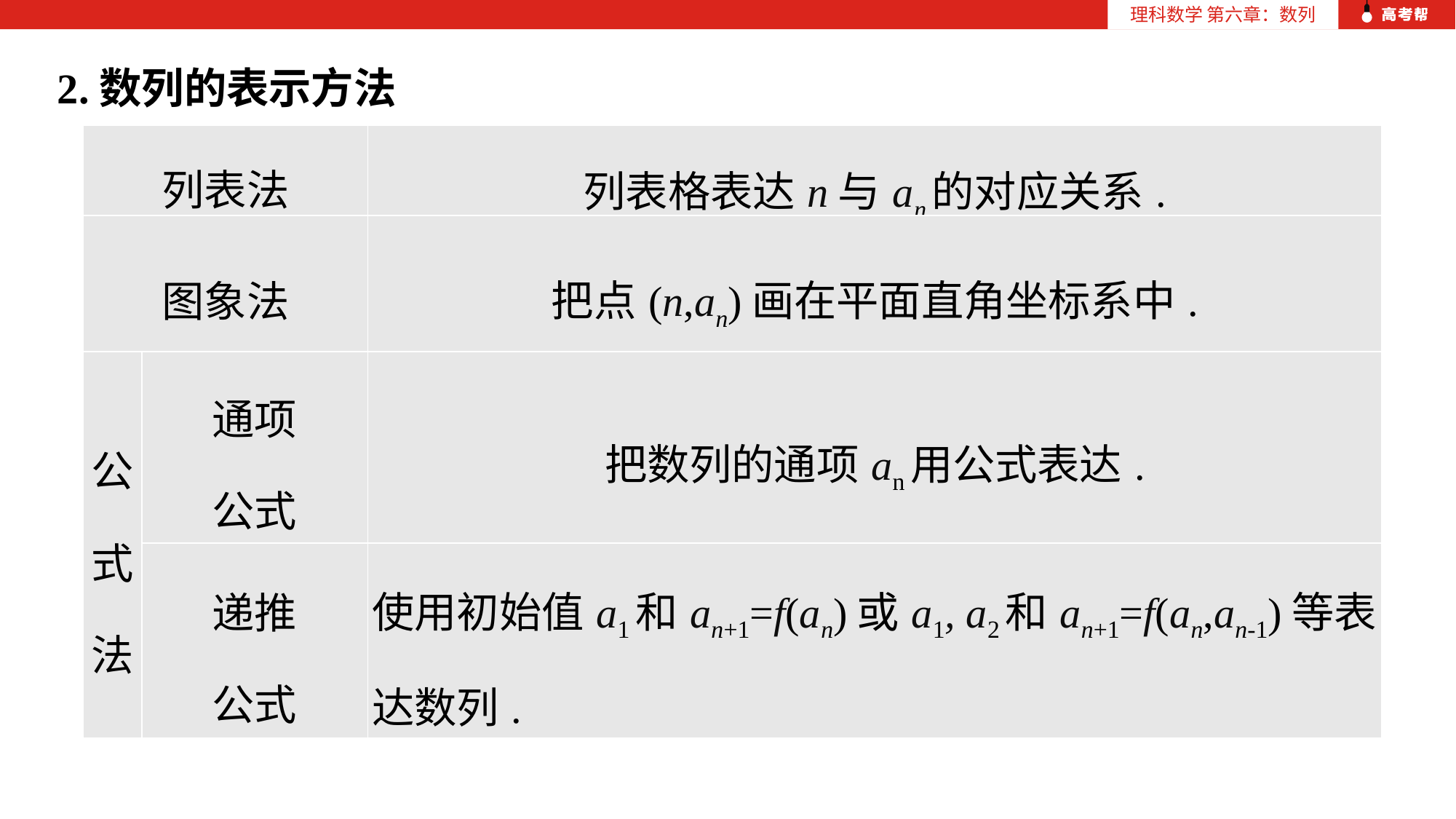

2.数列的表示方法
| 列表法 |  | 列表格表达n与an的对应关系. |
| --- | --- | --- |
| 图象法 |  | 把点(n,an)画在平面直角坐标系中. |
| 公 式 法 | 通项 公式 | 把数列的通项an用公式表达. |
|  | 递推 公式 | 使用初始值a1和an+1=f(an)或a1, a2和an+1=f(an,an-1)等表达数列. |